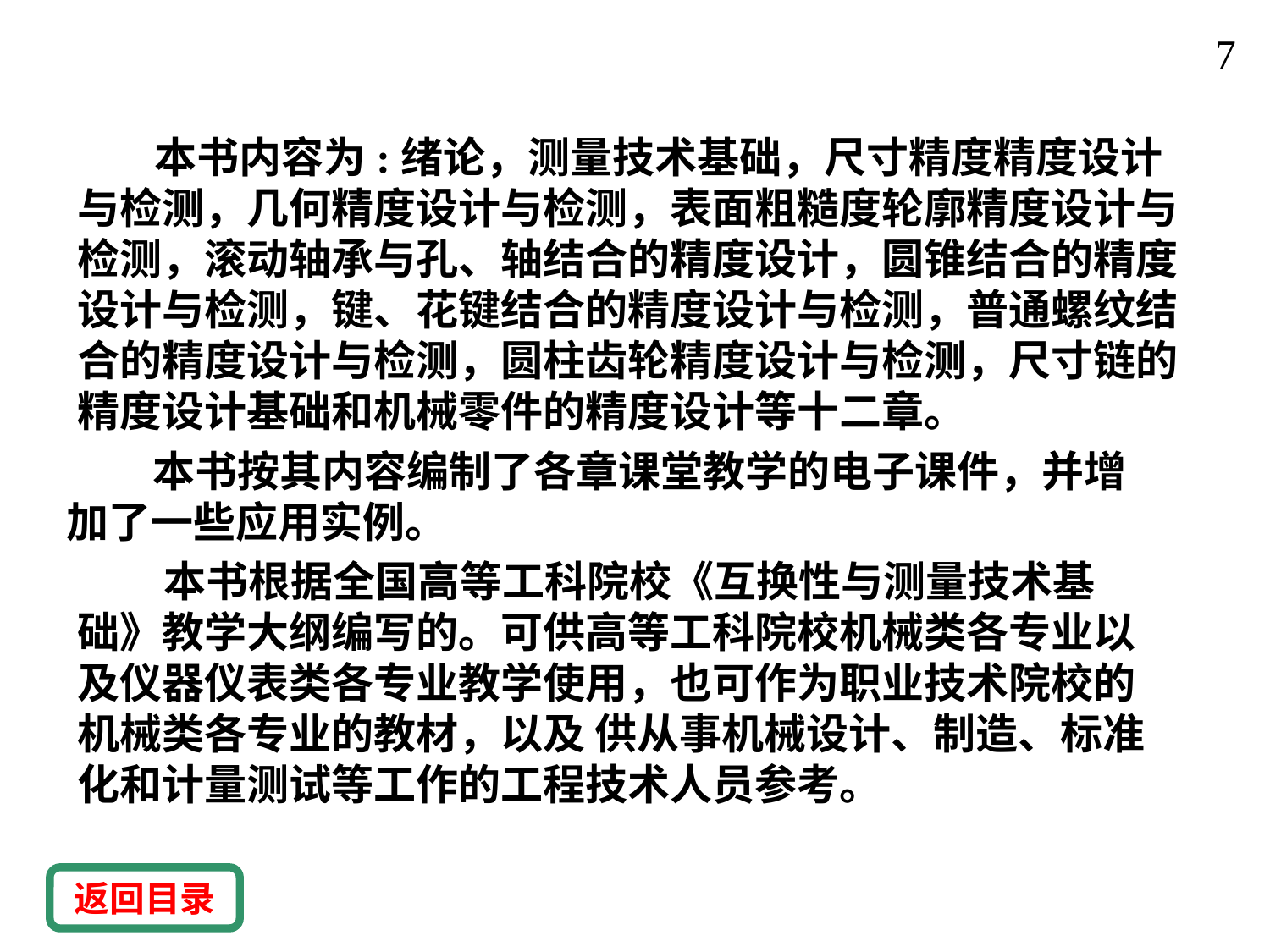

7
       本书内容为:绪论，测量技术基础，尺寸精度精度设计与检测，几何精度设计与检测，表面粗糙度轮廓精度设计与检测，滚动轴承与孔、轴结合的精度设计，圆锥结合的精度设计与检测，键、花键结合的精度设计与检测，普通螺纹结合的精度设计与检测，圆柱齿轮精度设计与检测，尺寸链的精度设计基础和机械零件的精度设计等十二章。
        本书按其内容编制了各章课堂教学的电子课件，并增加了一些应用实例。
        本书根据全国高等工科院校《互换性与测量技术基础》教学大纲编写的。可供高等工科院校机械类各专业以及仪器仪表类各专业教学使用，也可作为职业技术院校的机械类各专业的教材，以及 供从事机械设计、制造、标准化和计量测试等工作的工程技术人员参考。
返回目录